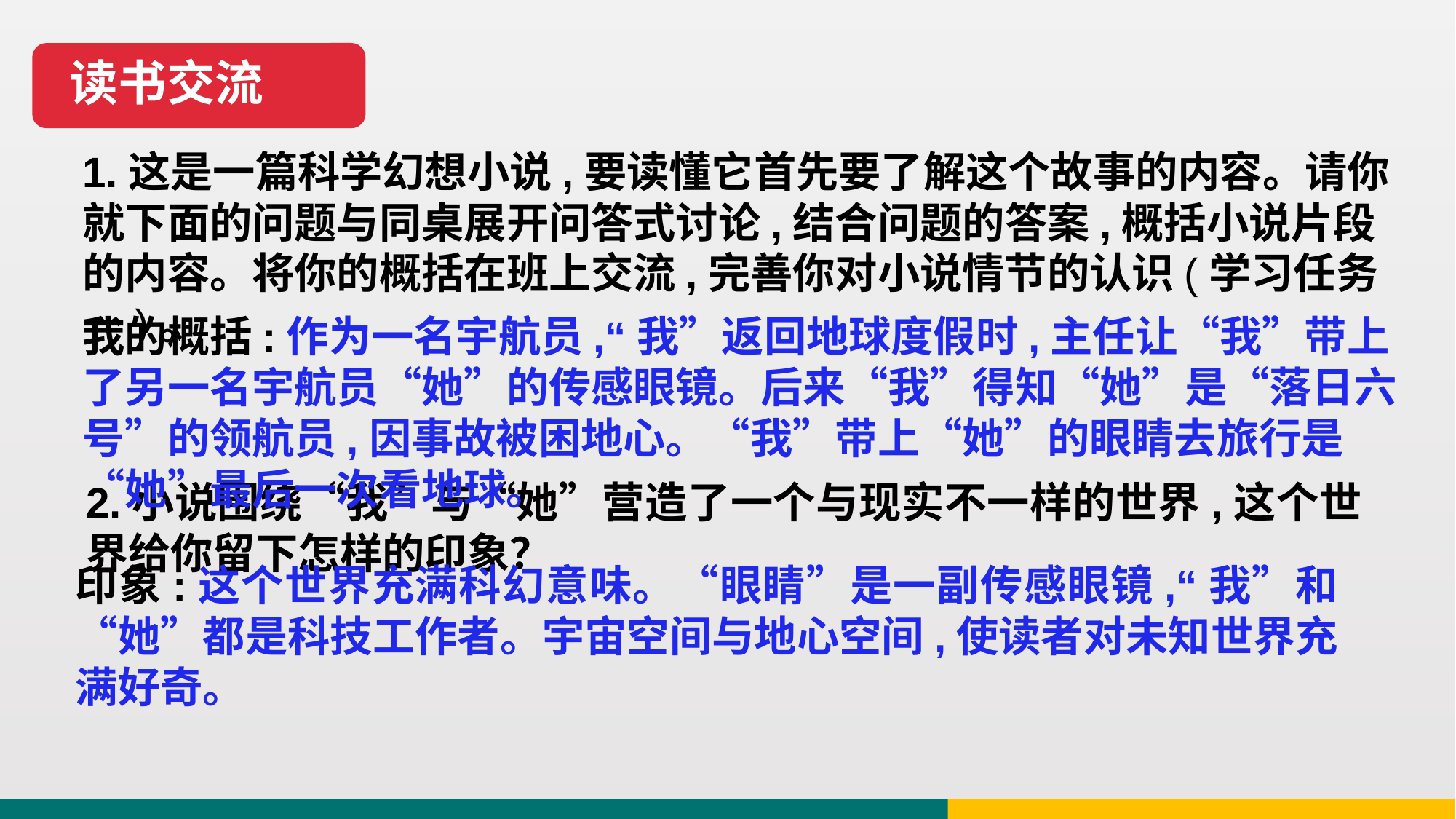

读书交流
1.这是一篇科学幻想小说,要读懂它首先要了解这个故事的内容。请你就下面的问题与同桌展开问答式讨论,结合问题的答案,概括小说片段的内容。将你的概括在班上交流,完善你对小说情节的认识(学习任务一)。

我的概括:作为一名宇航员,“我”返回地球度假时,主任让“我”带上了另一名宇航员“她”的传感眼镜。后来“我”得知“她”是“落日六号”的领航员,因事故被困地心。“我”带上“她”的眼睛去旅行是“她”最后一次看地球。
2.小说围绕“我”与“她”营造了一个与现实不一样的世界,这个世界给你留下怎样的印象？
印象:这个世界充满科幻意味。“眼睛”是一副传感眼镜,“我”和“她”都是科技工作者。宇宙空间与地心空间,使读者对未知世界充满好奇。